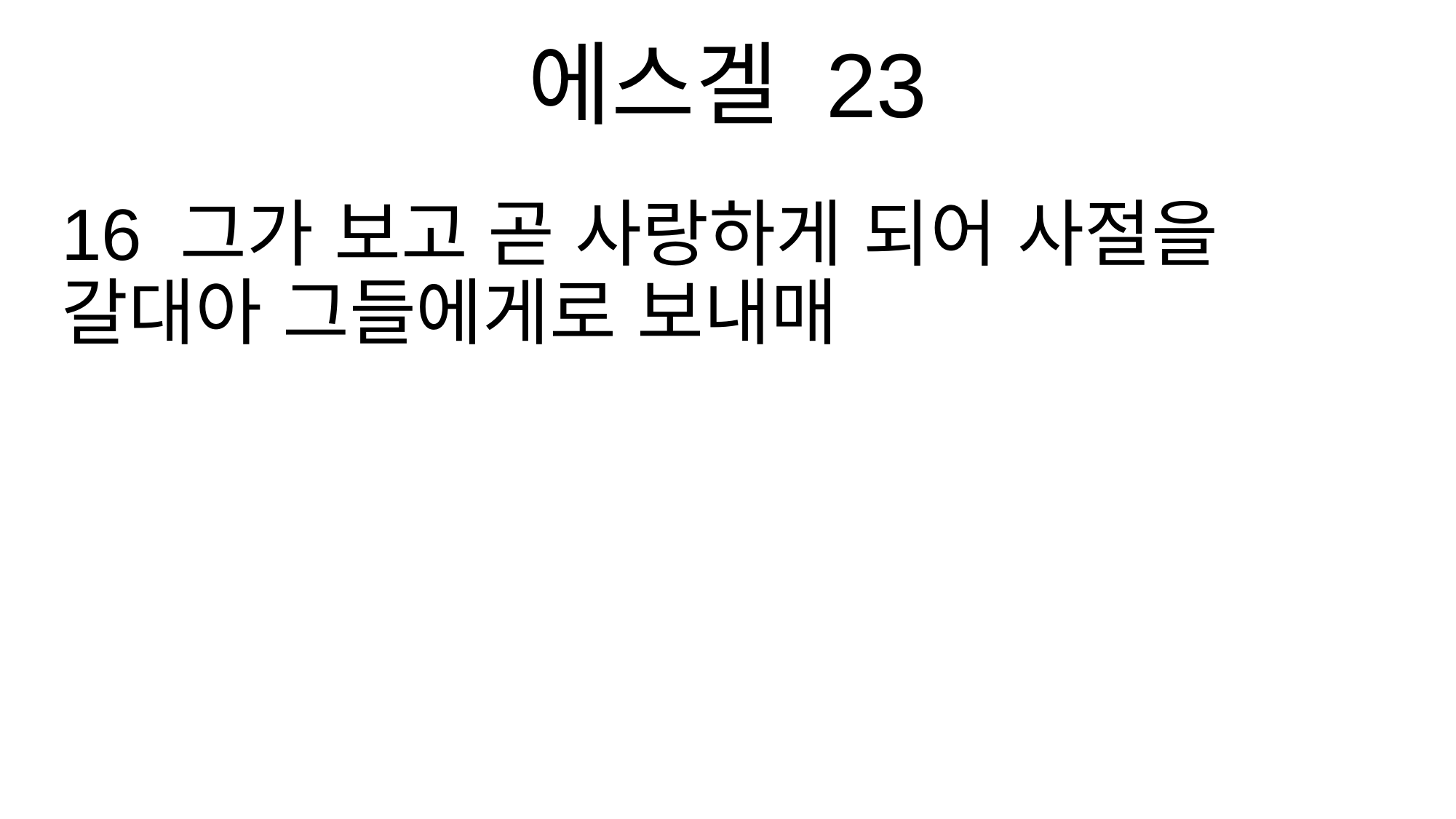

에스겔 23
16 그가 보고 곧 사랑하게 되어 사절을 갈대아 그들에게로 보내매